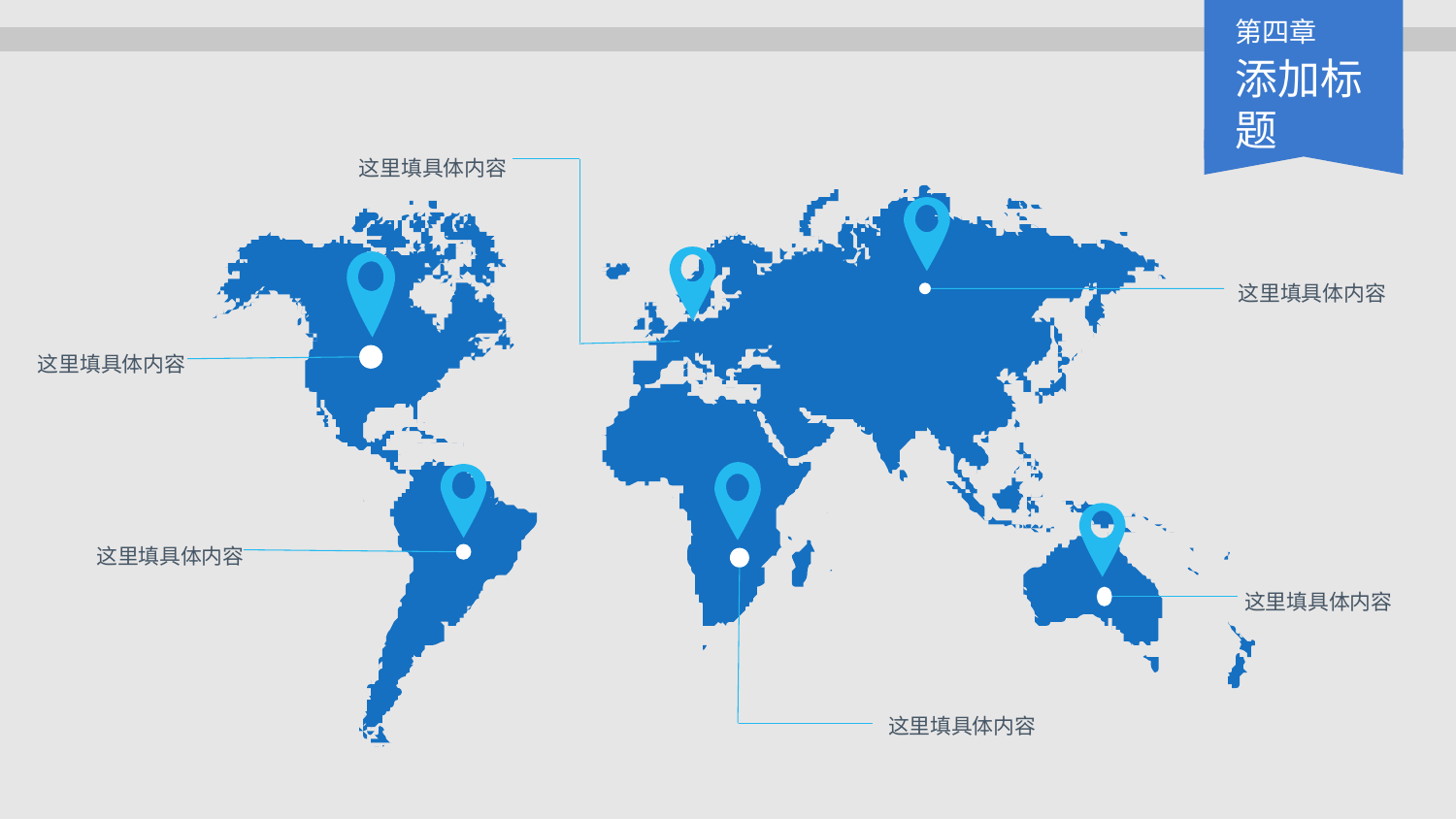

第四章
添加标题
这里填具体内容

这里填具体内容

这里填具体内容

这里填具体内容

这里填具体内容

这里填具体内容